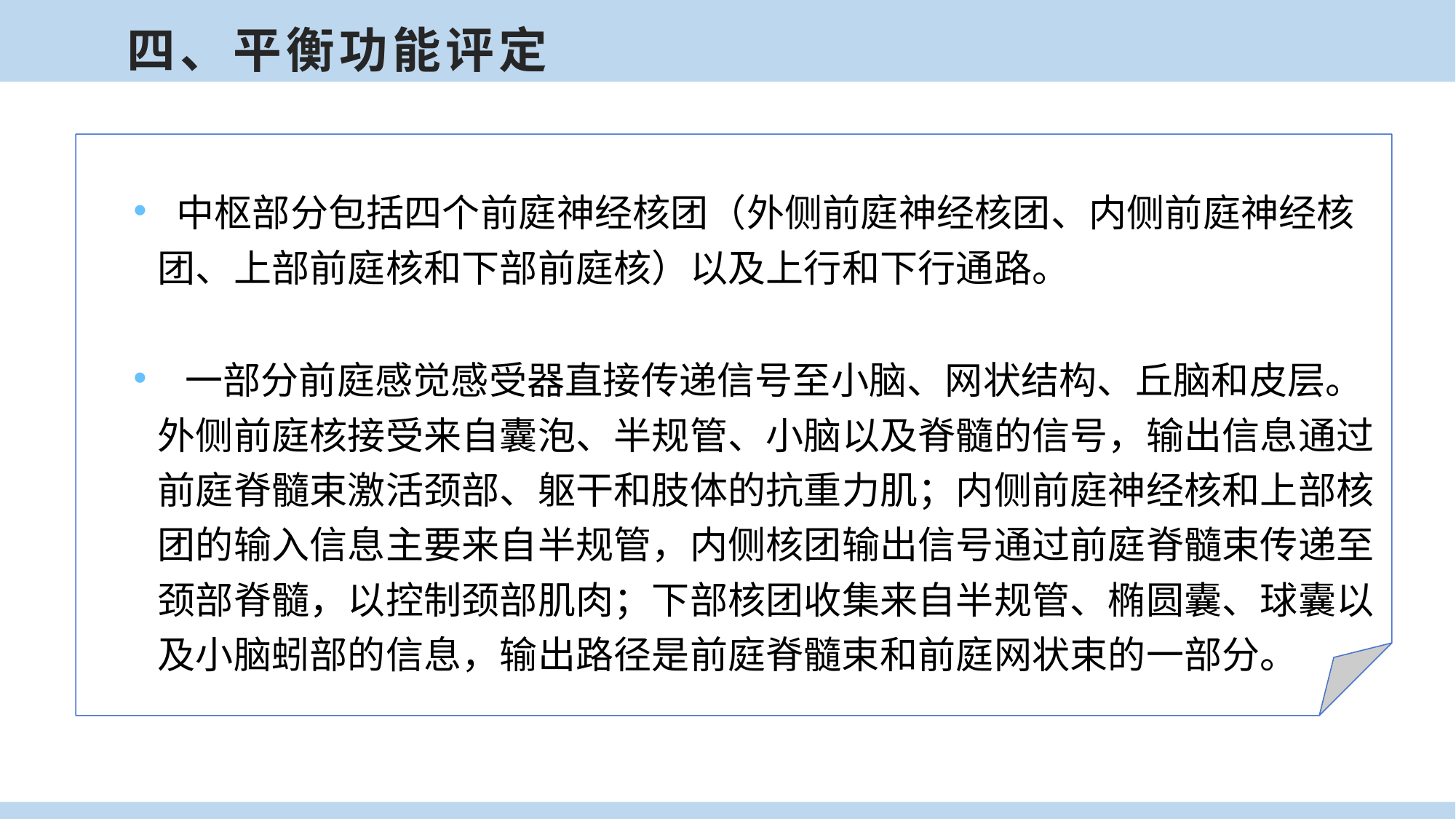

四、平衡功能评定

 中枢部分包括四个前庭神经核团（外侧前庭神经核团、内侧前庭神经核团、上部前庭核和下部前庭核）以及上行和下行通路。

  一部分前庭感觉感受器直接传递信号至小脑、网状结构、丘脑和皮层。外侧前庭核接受来自囊泡、半规管、小脑以及脊髓的信号，输出信息通过前庭脊髓束激活颈部、躯干和肢体的抗重力肌；内侧前庭神经核和上部核团的输入信息主要来自半规管，内侧核团输出信号通过前庭脊髓束传递至颈部脊髓，以控制颈部肌肉；下部核团收集来自半规管、椭圆囊、球囊以及小脑蚓部的信息，输出路径是前庭脊髓束和前庭网状束的一部分。